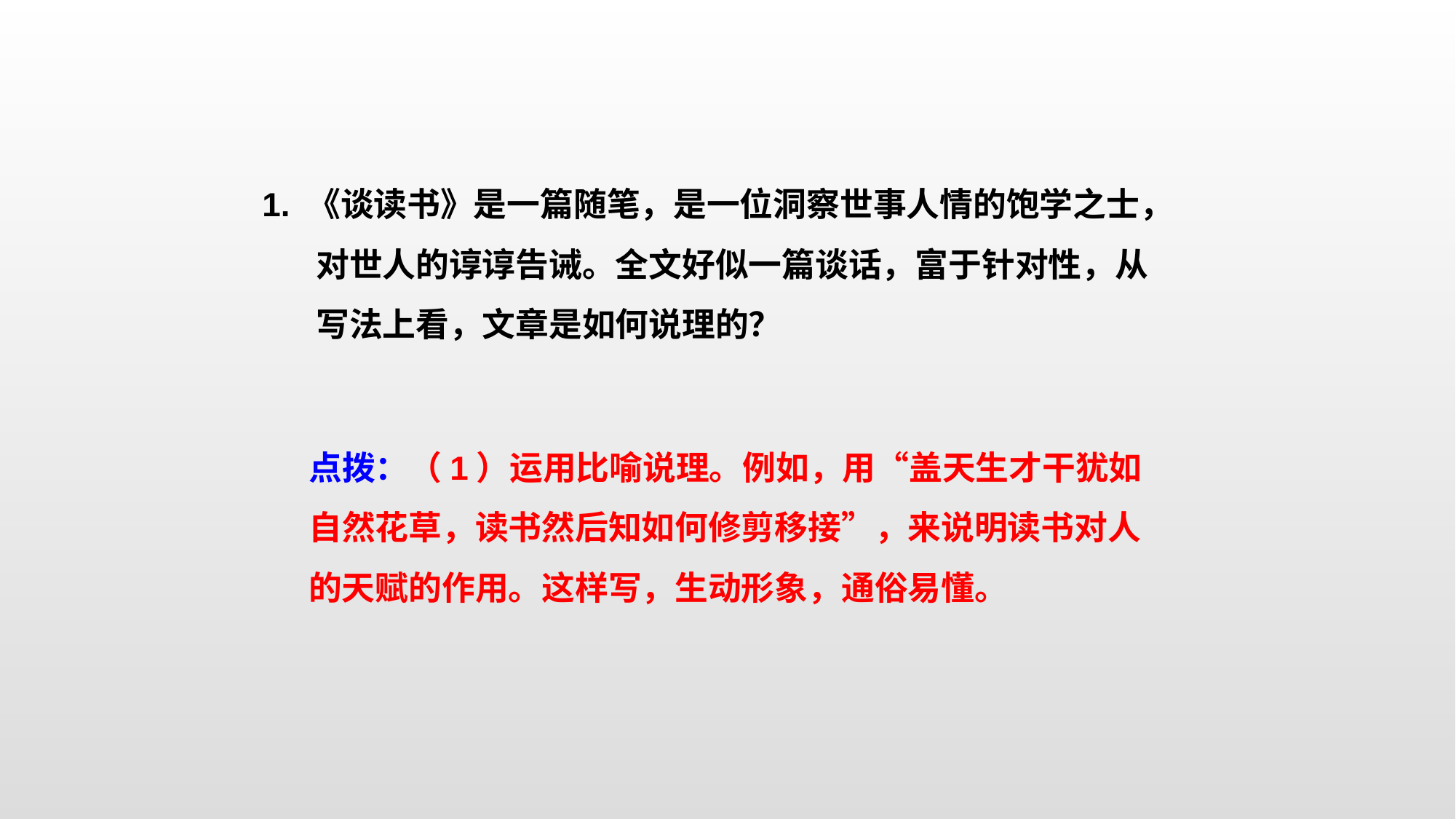

1. 《谈读书》是一篇随笔，是一位洞察世事人情的饱学之士，对世人的谆谆告诫。全文好似一篇谈话，富于针对性，从写法上看，文章是如何说理的？
点拨：（1）运用比喻说理。例如，用“盖天生才干犹如自然花草，读书然后知如何修剪移接”，来说明读书对人的天赋的作用。这样写，生动形象，通俗易懂。